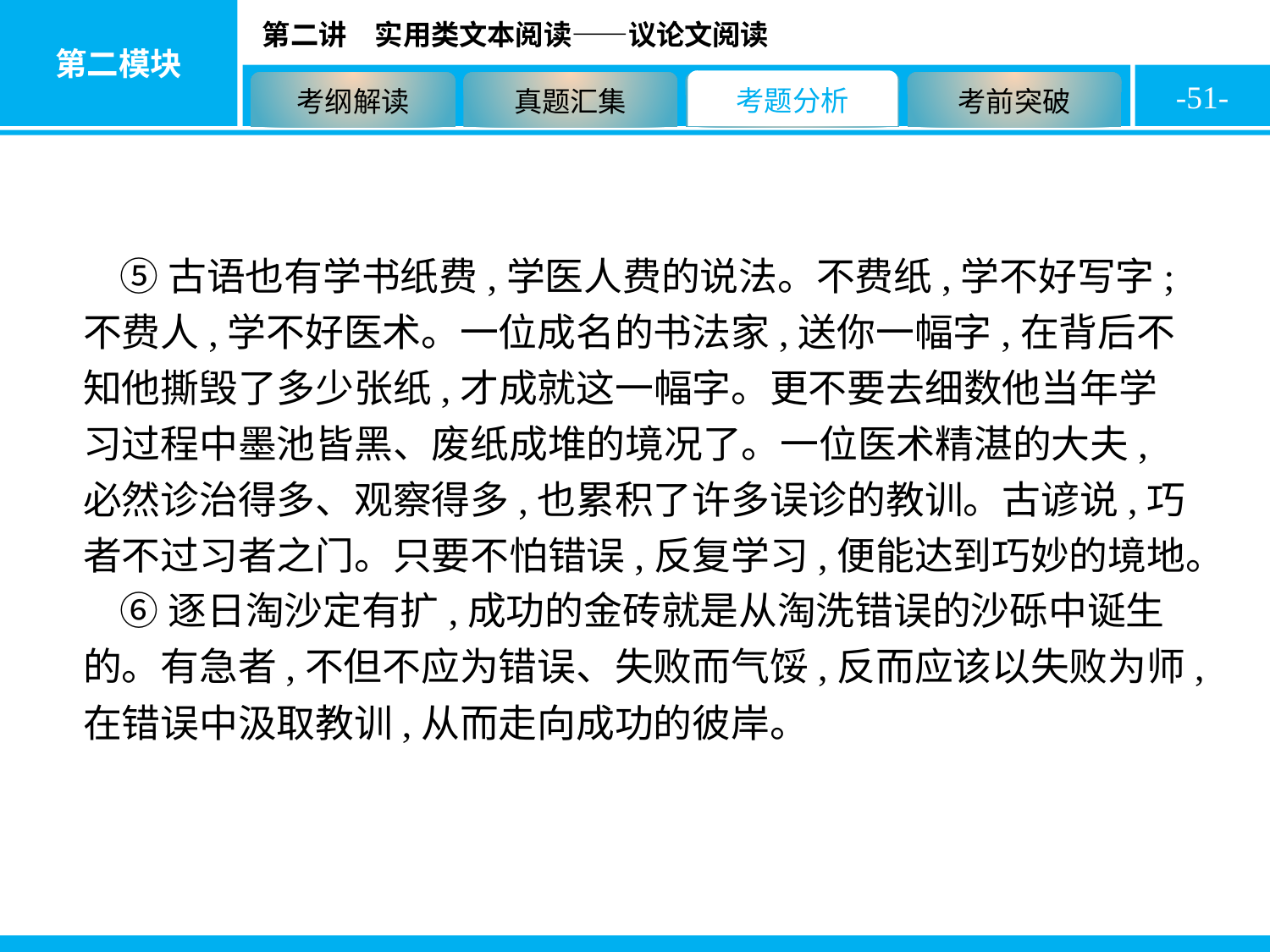

-51-
⑤古语也有学书纸费,学医人费的说法。不费纸,学不好写字;不费人,学不好医术。一位成名的书法家,送你一幅字,在背后不知他撕毁了多少张纸,才成就这一幅字。更不要去细数他当年学习过程中墨池皆黑、废纸成堆的境况了。一位医术精湛的大夫,必然诊治得多、观察得多,也累积了许多误诊的教训。古谚说,巧者不过习者之门。只要不怕错误,反复学习,便能达到巧妙的境地。
⑥逐日淘沙定有扩,成功的金砖就是从淘洗错误的沙砾中诞生的。有急者,不但不应为错误、失败而气馁,反而应该以失败为师,在错误中汲取教训,从而走向成功的彼岸。